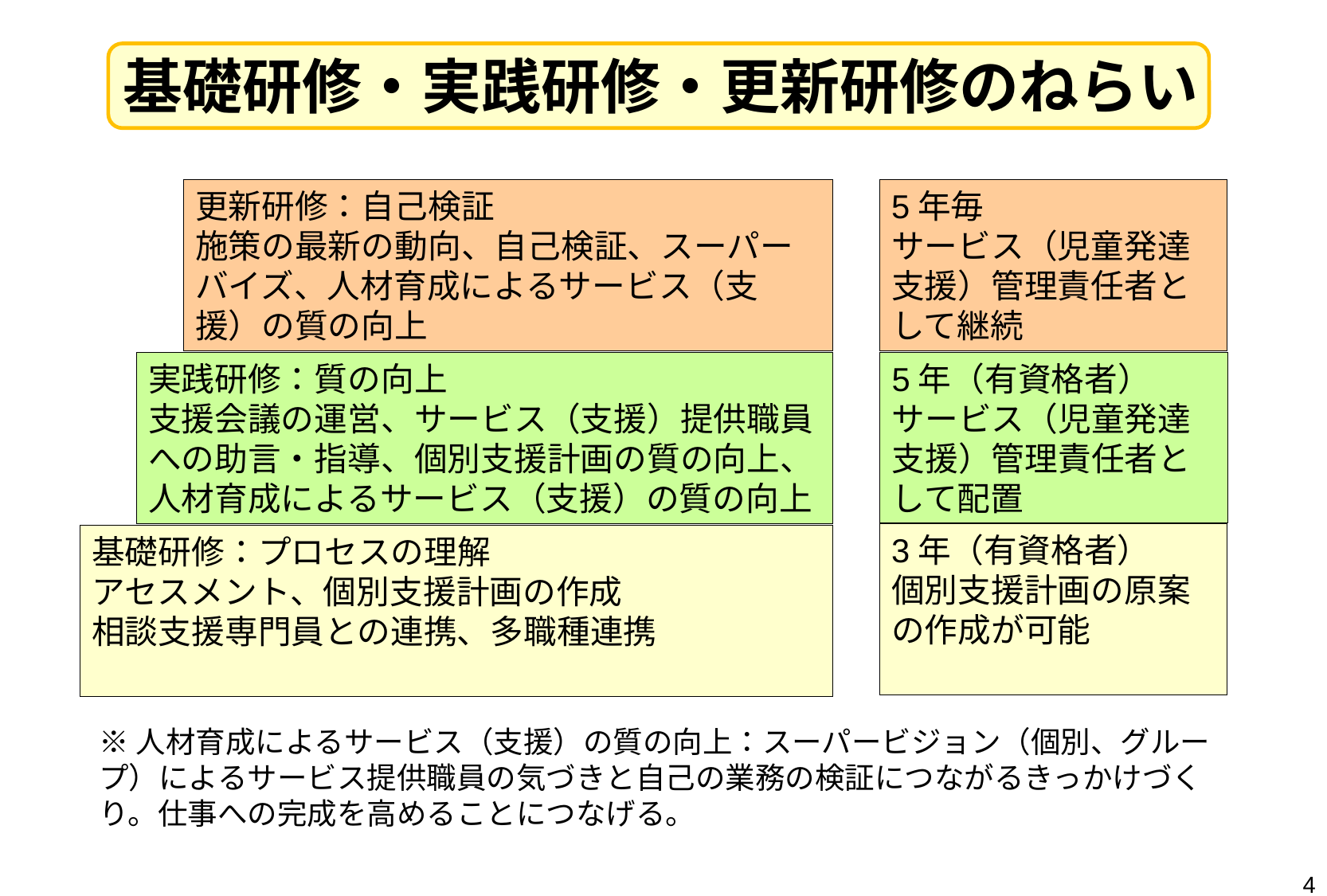

基礎研修・実践研修・更新研修のねらい

更新研修：自己検証
施策の最新の動向、自己検証、スーパーバイズ、人材育成によるサービス（支援）の質の向上
実践研修：質の向上
支援会議の運営、サービス（支援）提供職員への助言・指導、個別支援計画の質の向上、人材育成によるサービス（支援）の質の向上
基礎研修：プロセスの理解
アセスメント、個別支援計画の作成
相談支援専門員との連携、多職種連携

5年毎
サービス（児童発達支援）管理責任者として継続
5年（有資格者）
サービス（児童発達支援）管理責任者として配置
3年（有資格者）
個別支援計画の原案の作成が可能

※人材育成によるサービス（支援）の質の向上：スーパービジョン（個別、グループ）によるサービス提供職員の気づきと自己の業務の検証につながるきっかけづくり。仕事への完成を高めることにつなげる。

4